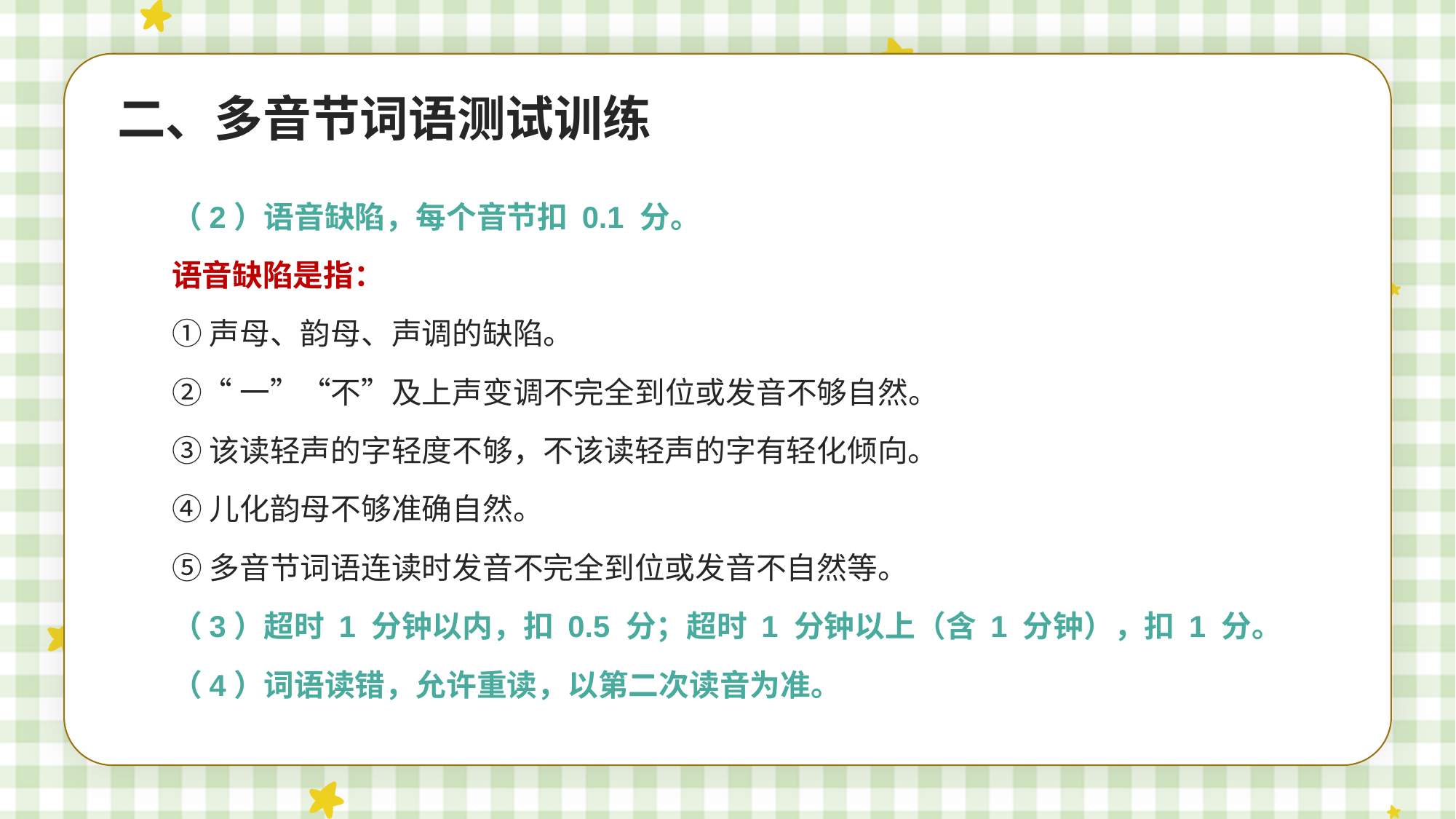

二、多音节词语测试训练
（2）语音缺陷，每个音节扣 0.1 分。
语音缺陷是指：
①声母、韵母、声调的缺陷。
②“一”“不”及上声变调不完全到位或发音不够自然。
③该读轻声的字轻度不够，不该读轻声的字有轻化倾向。
④儿化韵母不够准确自然。
⑤多音节词语连读时发音不完全到位或发音不自然等。
（3）超时 1 分钟以内，扣 0.5 分；超时 1 分钟以上（含 1 分钟），扣 1 分。
（4）词语读错，允许重读，以第二次读音为准。